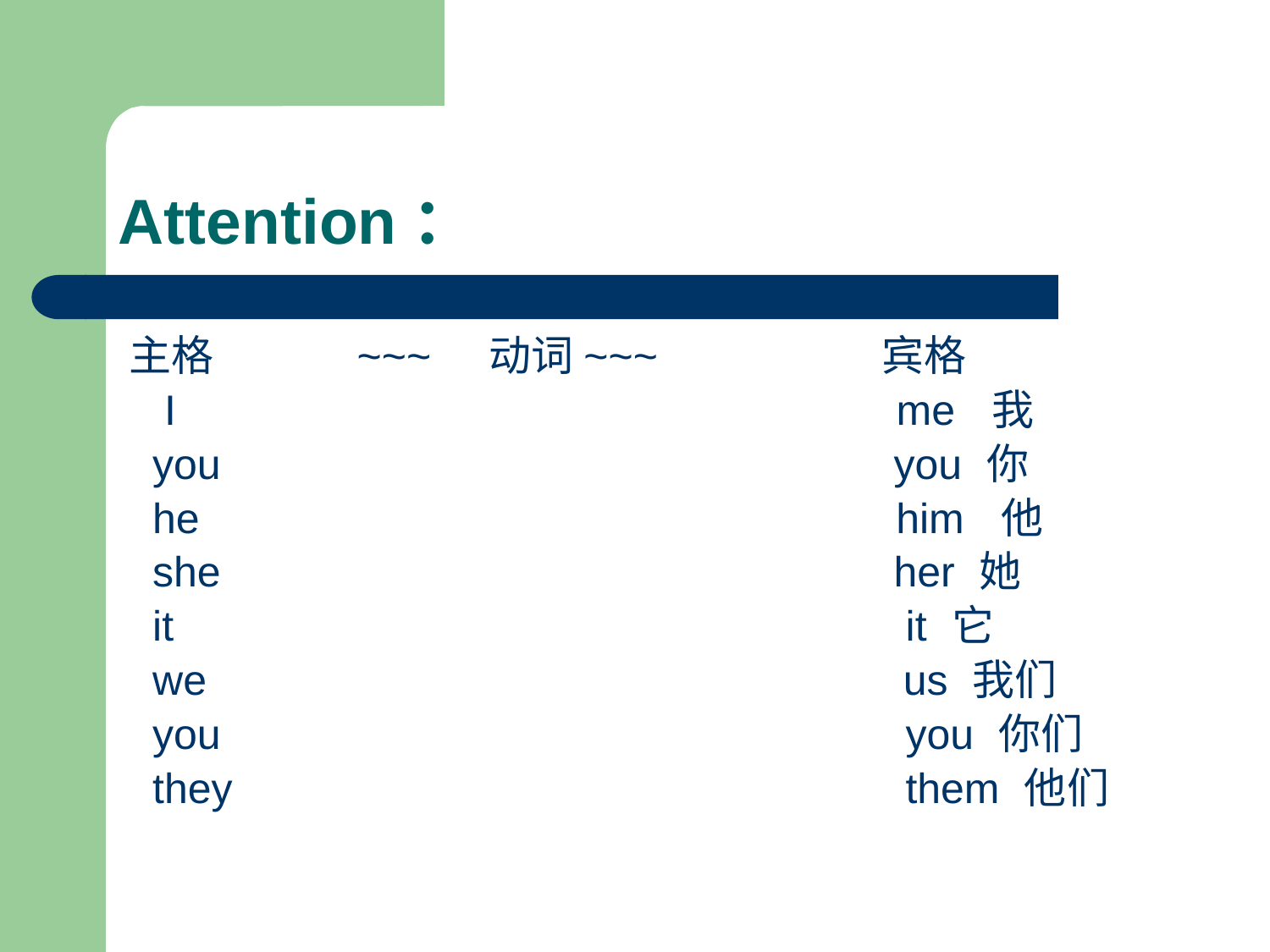

# Attention：
主格              ~~~    动词~~~                  宾格
   I                                                             me  我
  you                                                         you 你
  he                                                           him  他
  she                                                         her 她
  it                                                              it 它
  we                                                           us 我们
  you                                                          you 你们
  they                                                         them 他们